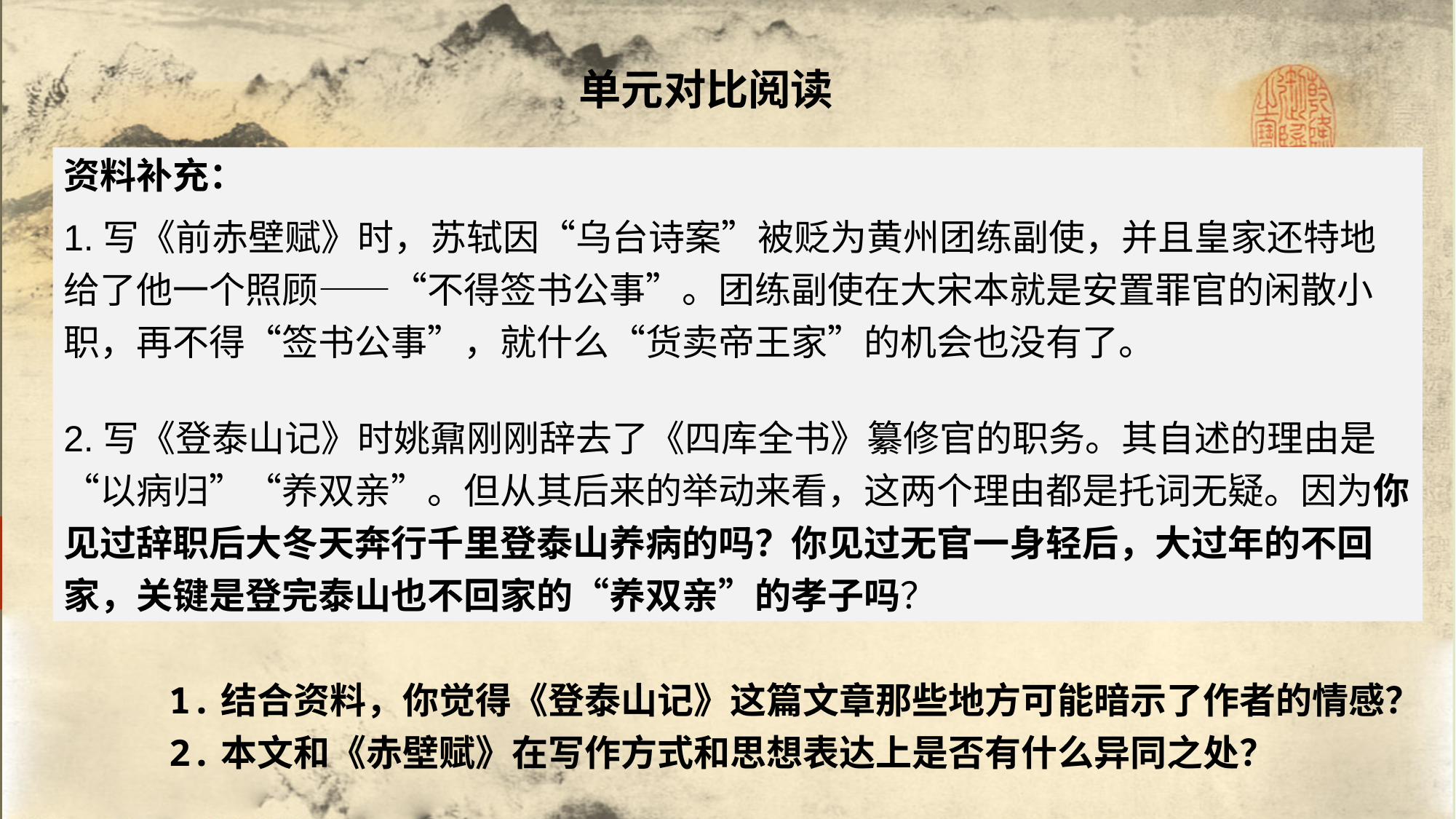

单元对比阅读
资料补充：
1.写《前赤壁赋》时，苏轼因“乌台诗案”被贬为黄州团练副使，并且皇家还特地给了他一个照顾——“不得签书公事”。团练副使在大宋本就是安置罪官的闲散小职，再不得“签书公事”，就什么“货卖帝王家”的机会也没有了。

2.写《登泰山记》时姚鼐刚刚辞去了《四库全书》纂修官的职务。其自述的理由是 “以病归”“养双亲”。但从其后来的举动来看，这两个理由都是托词无疑。因为你见过辞职后大冬天奔行千里登泰山养病的吗？你见过无官一身轻后，大过年的不回家，关键是登完泰山也不回家的“养双亲”的孝子吗？
1.结合资料，你觉得《登泰山记》这篇文章那些地方可能暗示了作者的情感？
2.本文和《赤壁赋》在写作方式和思想表达上是否有什么异同之处？